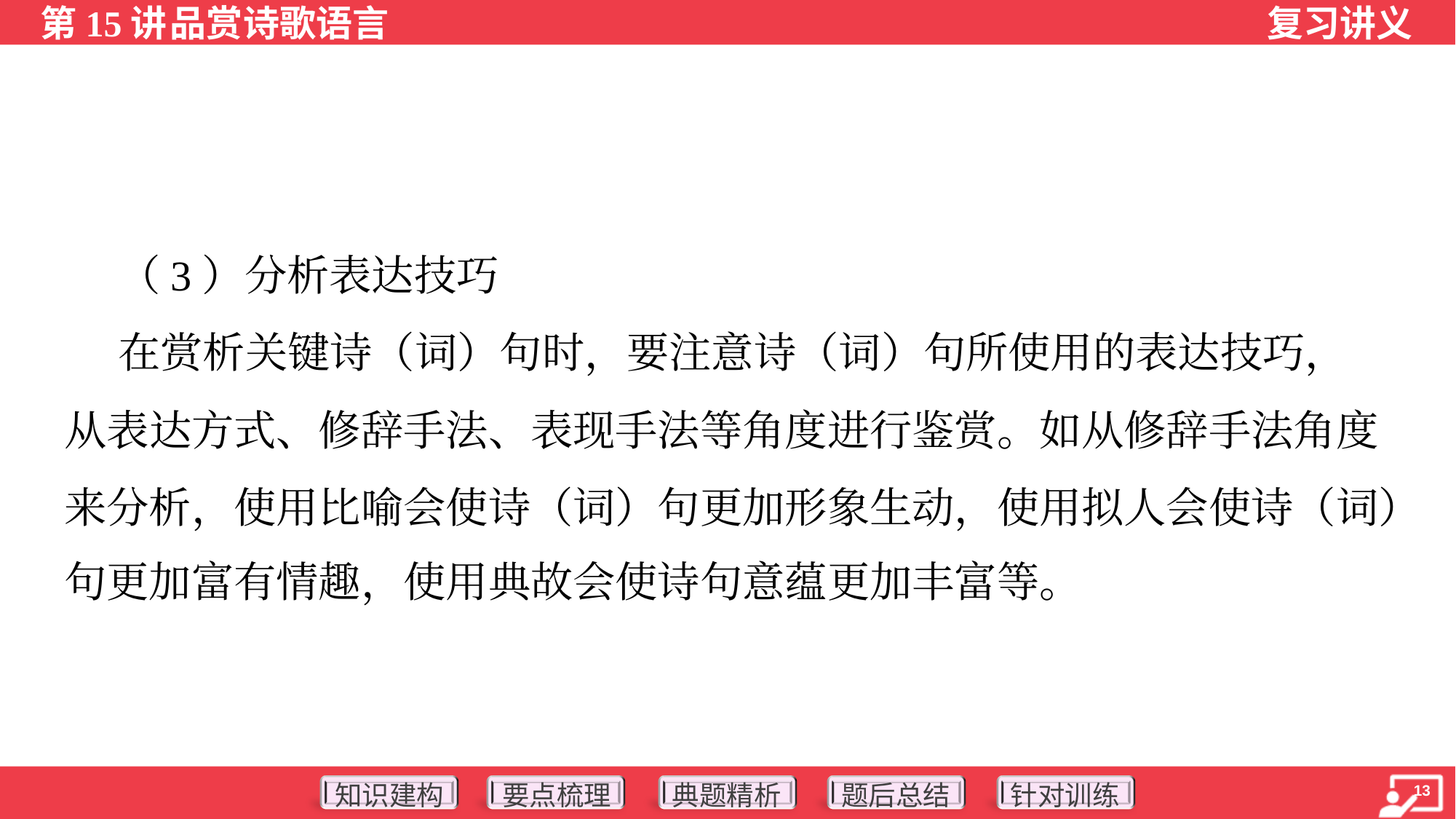

（3）分析表达技巧
    在赏析关键诗（词）句时，要注意诗（词）句所使用的表达技巧，
从表达方式、修辞手法、表现手法等角度进行鉴赏。如从修辞手法角度
来分析，使用比喻会使诗（词）句更加形象生动，使用拟人会使诗（词）
句更加富有情趣，使用典故会使诗句意蕴更加丰富等。